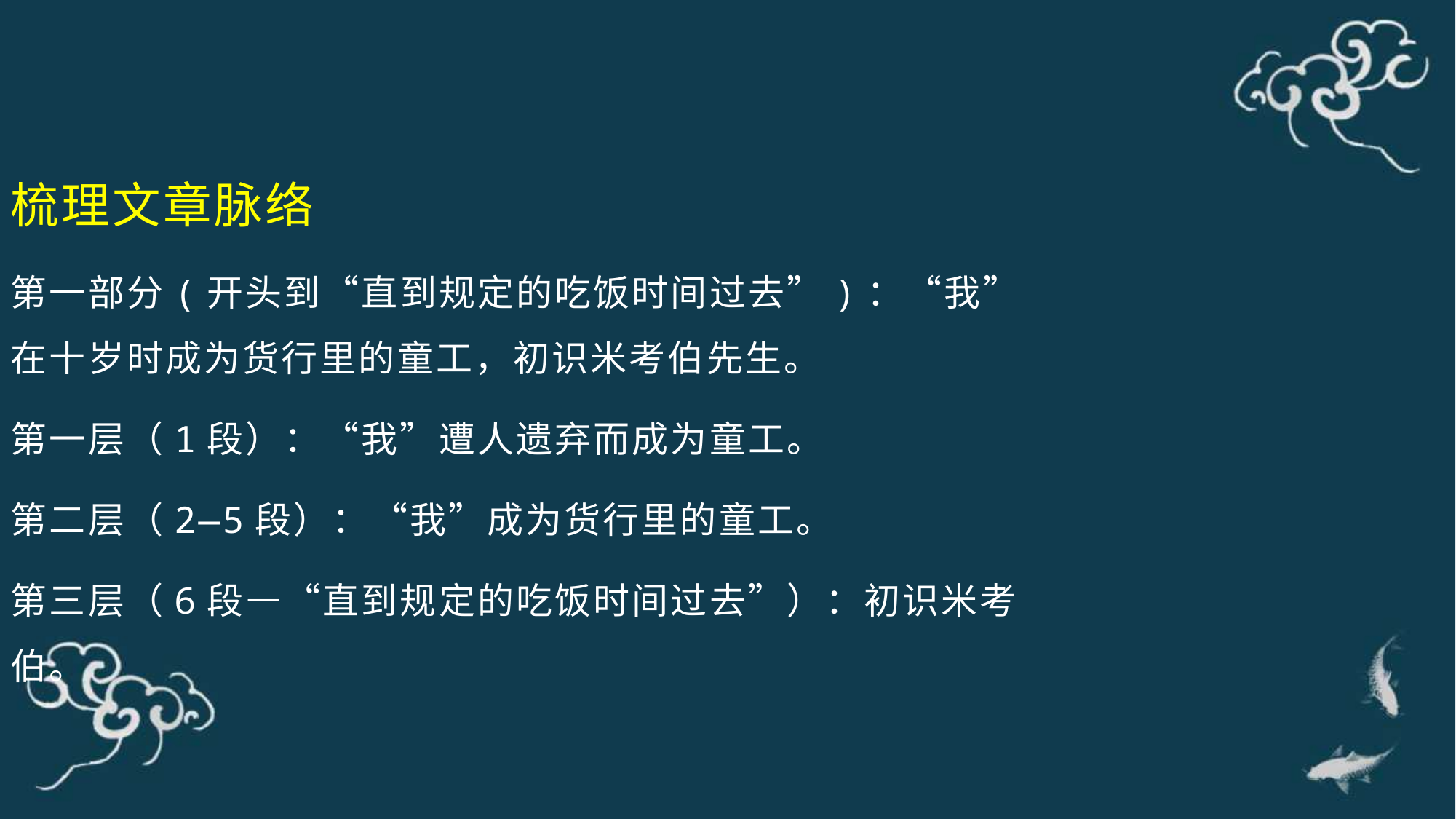

梳理文章脉络
第一部分(开头到“直到规定的吃饭时间过去”)：“我”在十岁时成为货行里的童工，初识米考伯先生。
第一层（1段）：“我”遭人遗弃而成为童工。
第二层（2—5段）：“我”成为货行里的童工。
第三层（6段—“直到规定的吃饭时间过去”）：初识米考伯。